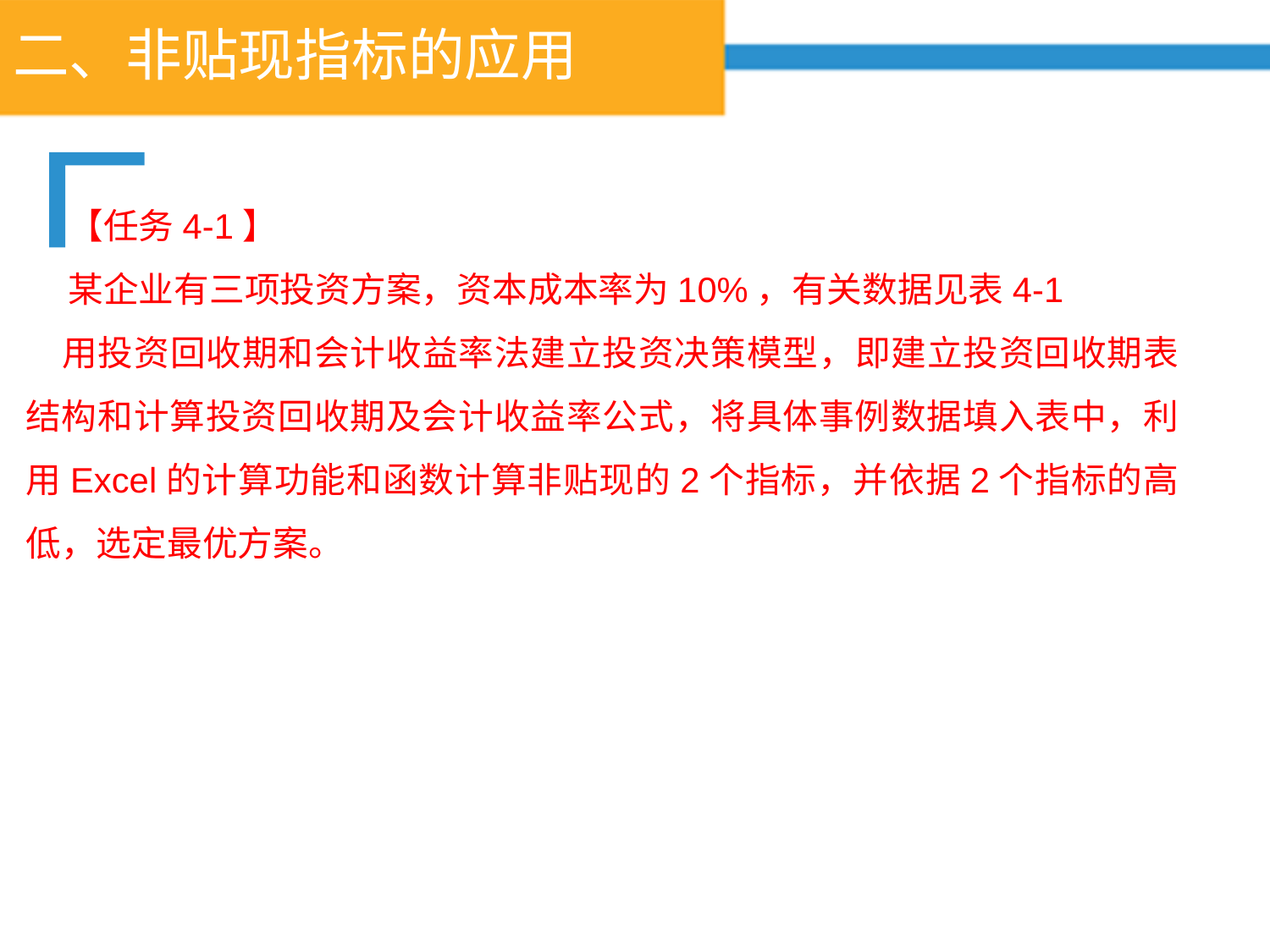

# 二、非贴现指标的应用

【任务4-1】
某企业有三项投资方案，资本成本率为10%，有关数据见表4-1
用投资回收期和会计收益率法建立投资决策模型，即建立投资回收期表结构和计算投资回收期及会计收益率公式，将具体事例数据填入表中，利用Excel的计算功能和函数计算非贴现的2个指标，并依据2个指标的高低，选定最优方案。